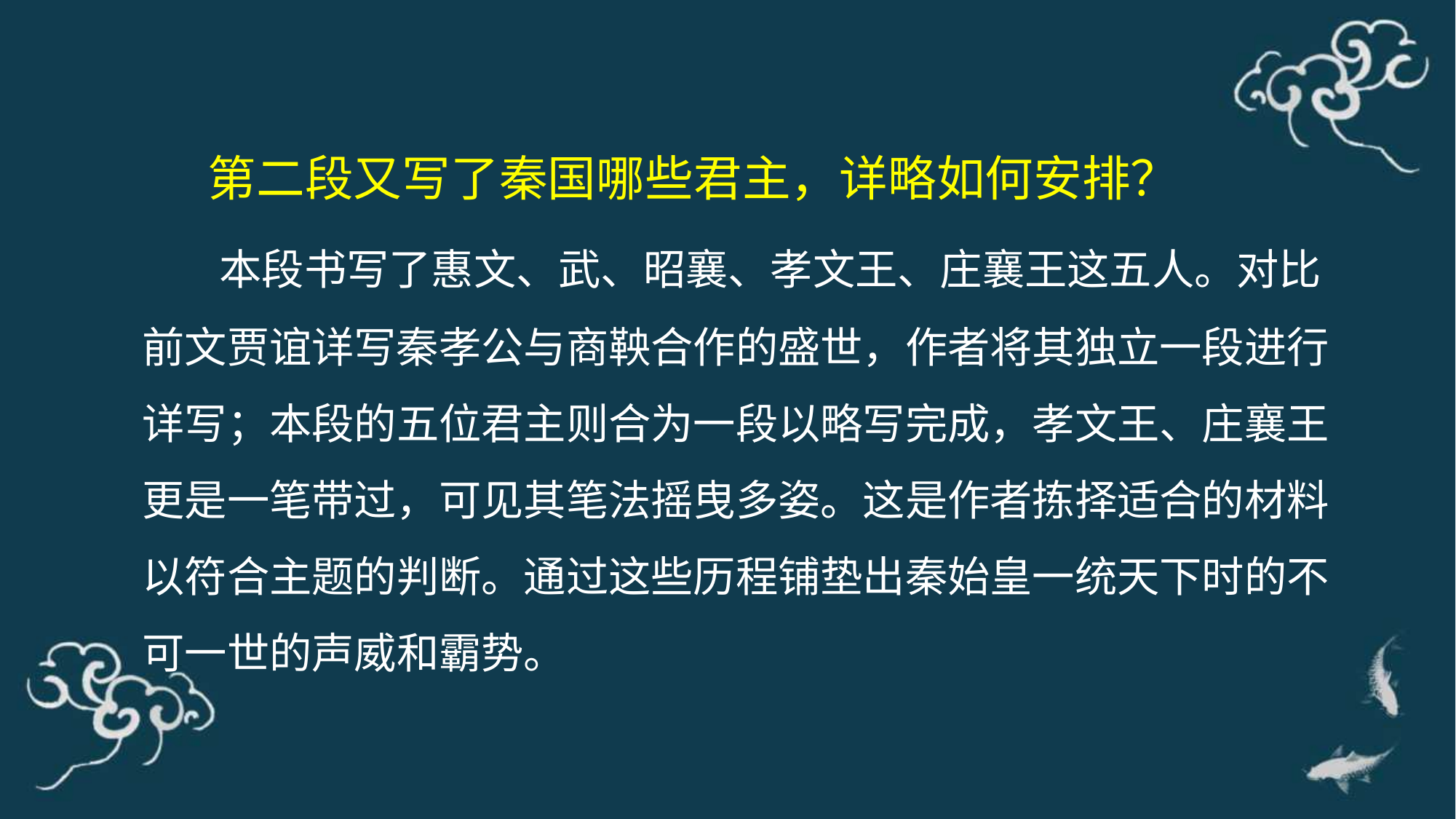

第二段又写了秦国哪些君主，详略如何安排？
      本段书写了惠文、武、昭襄、孝文王、庄襄王这五人。对比前文贾谊详写秦孝公与商鞅合作的盛世，作者将其独立一段进行详写；本段的五位君主则合为一段以略写完成，孝文王、庄襄王更是一笔带过，可见其笔法摇曳多姿。这是作者拣择适合的材料以符合主题的判断。通过这些历程铺垫出秦始皇一统天下时的不可一世的声威和霸势。